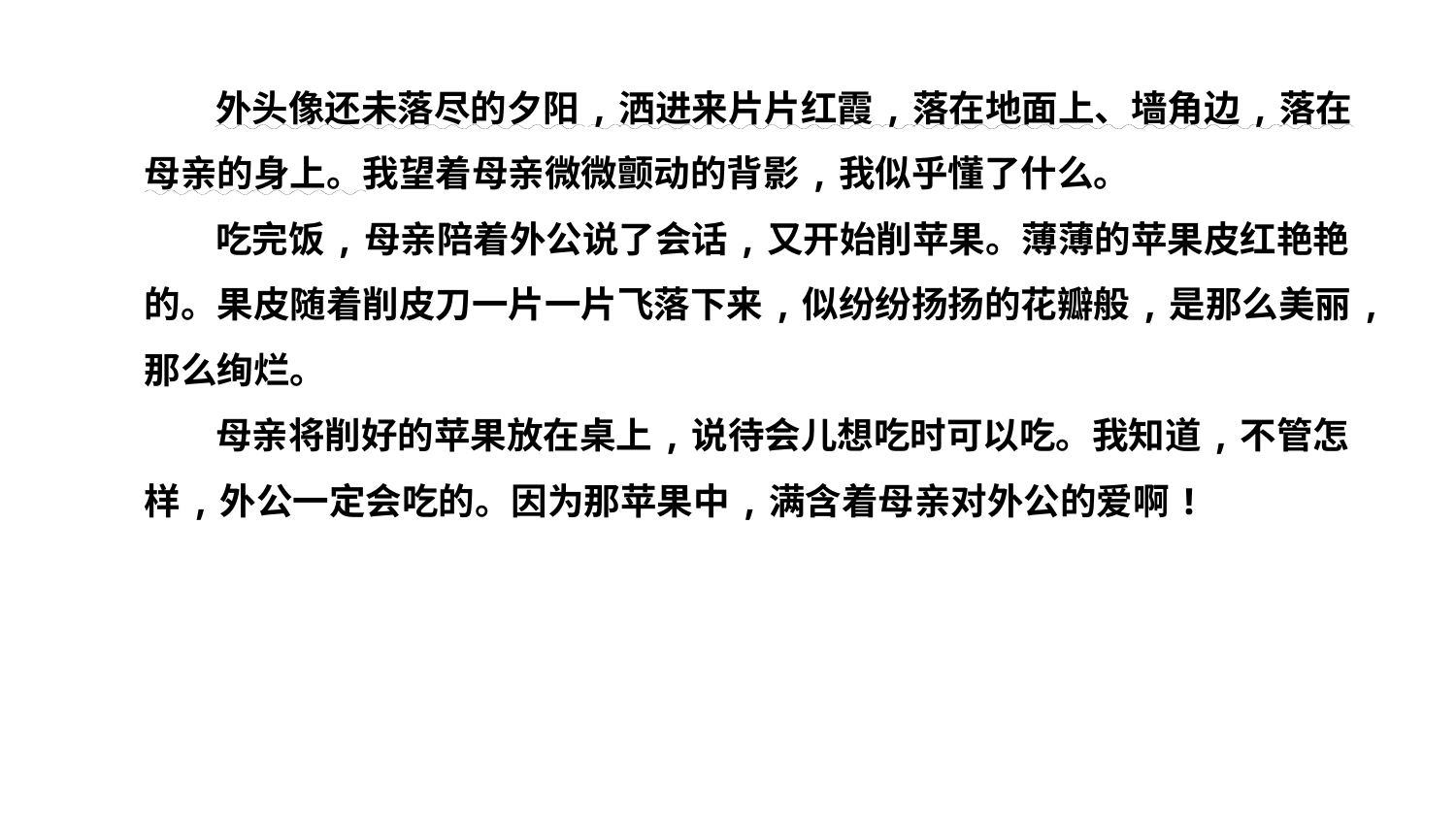

外头像还未落尽的夕阳,洒进来片片红霞,落在地面上、墙角边,落在母亲的身上。我望着母亲微微颤动的背影,我似乎懂了什么。
吃完饭,母亲陪着外公说了会话,又开始削苹果。薄薄的苹果皮红艳艳的。果皮随着削皮刀一片一片飞落下来,似纷纷扬扬的花瓣般,是那么美丽,那么绚烂。
母亲将削好的苹果放在桌上,说待会儿想吃时可以吃。我知道,不管怎样,外公一定会吃的。因为那苹果中,满含着母亲对外公的爱啊!